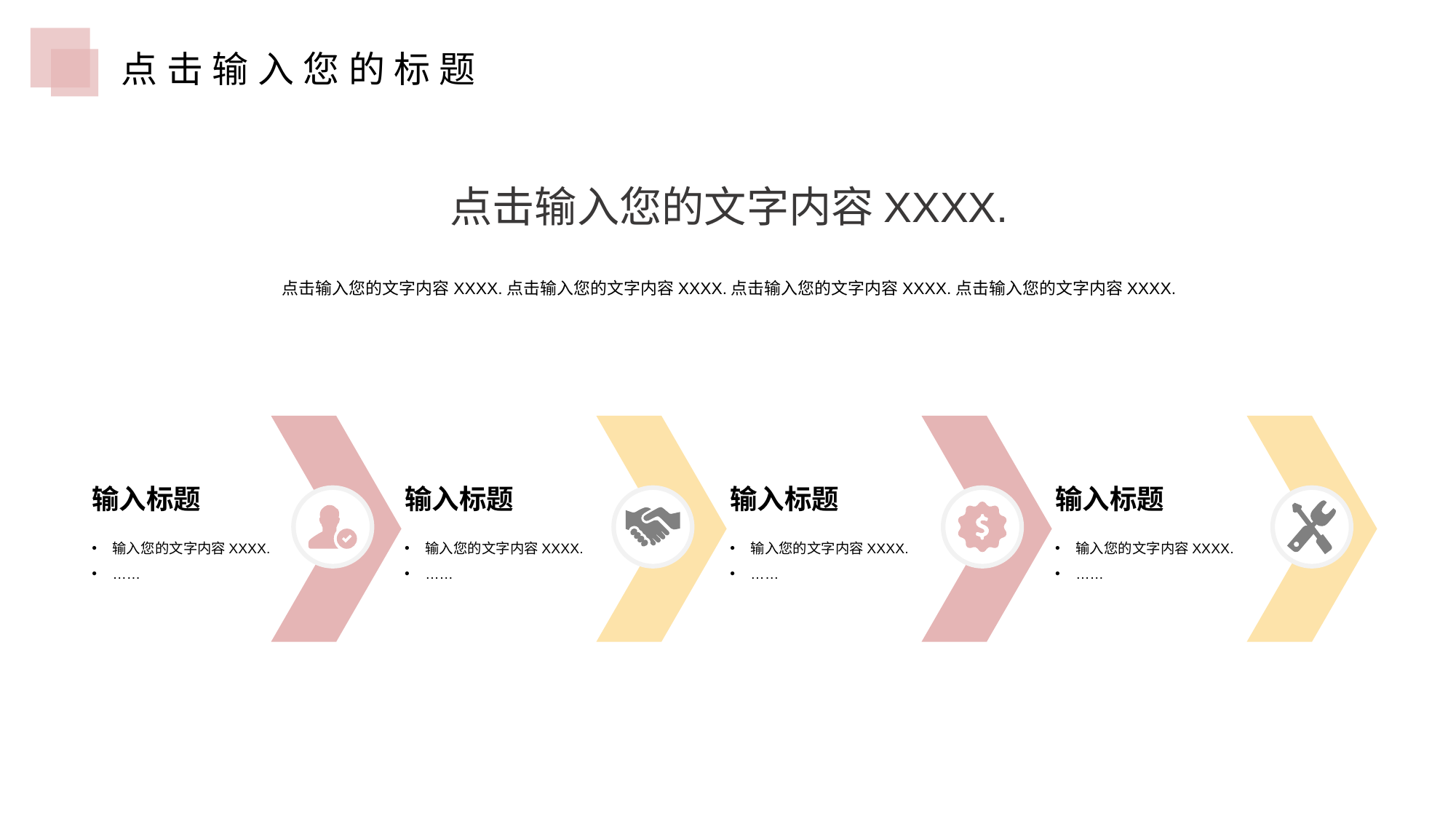

点击输入您的标题
点击输入您的文字内容XXXX.
点击输入您的文字内容XXXX.点击输入您的文字内容XXXX.点击输入您的文字内容XXXX.点击输入您的文字内容XXXX.

输入标题
输入您的文字内容XXXX.
……
输入标题
输入您的文字内容XXXX.
……
输入标题
输入您的文字内容XXXX.
……
输入标题
输入您的文字内容XXXX.
……